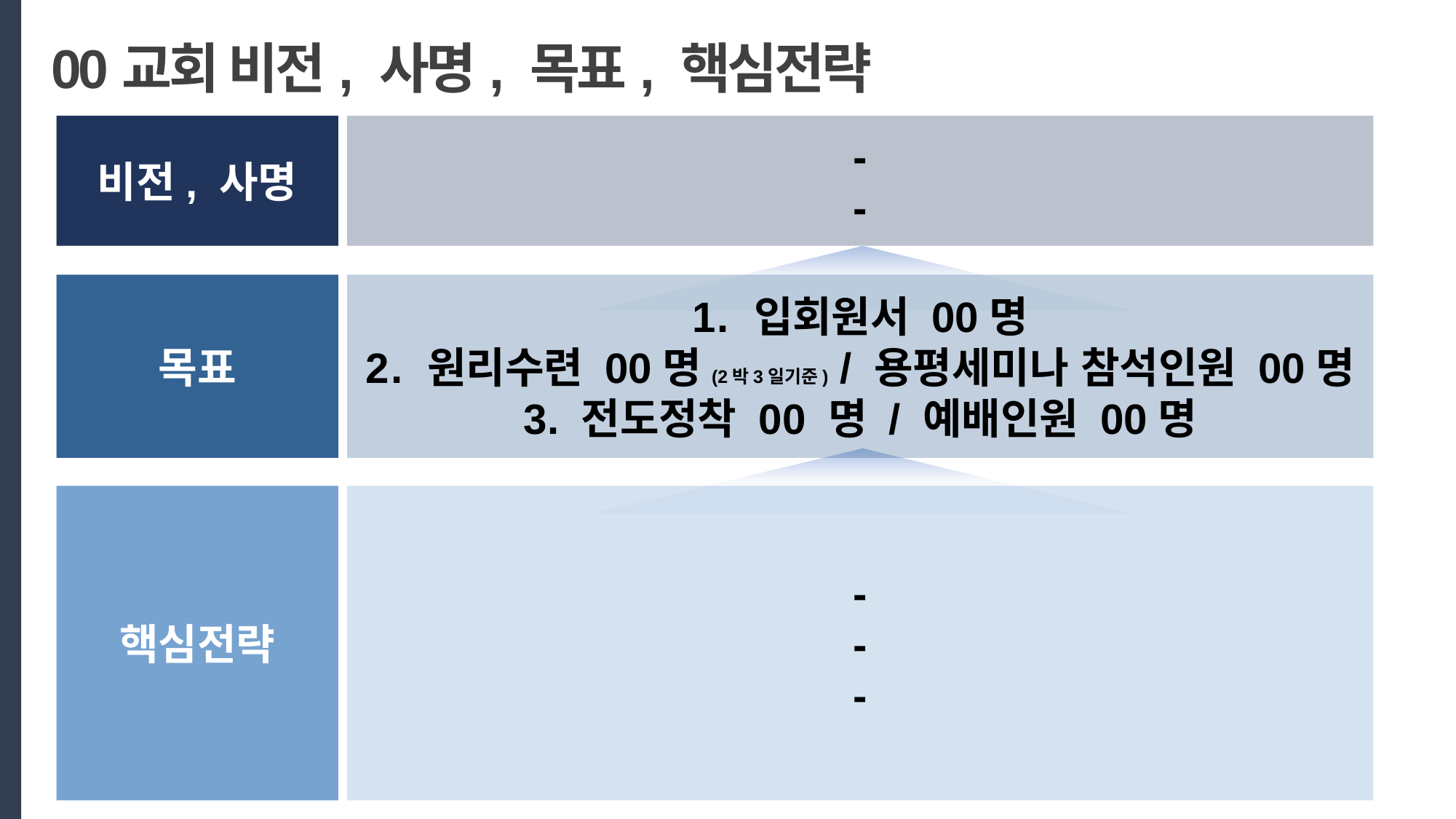

00교회 비전, 사명, 목표, 핵심전략
비전, 사명
-
-

목표
입회원서 00명
원리수련 00명(2박3일기준) / 용평세미나 참석인원 00명
3. 전도정착 00 명 / 예배인원 00명

핵심전략
-
-
-